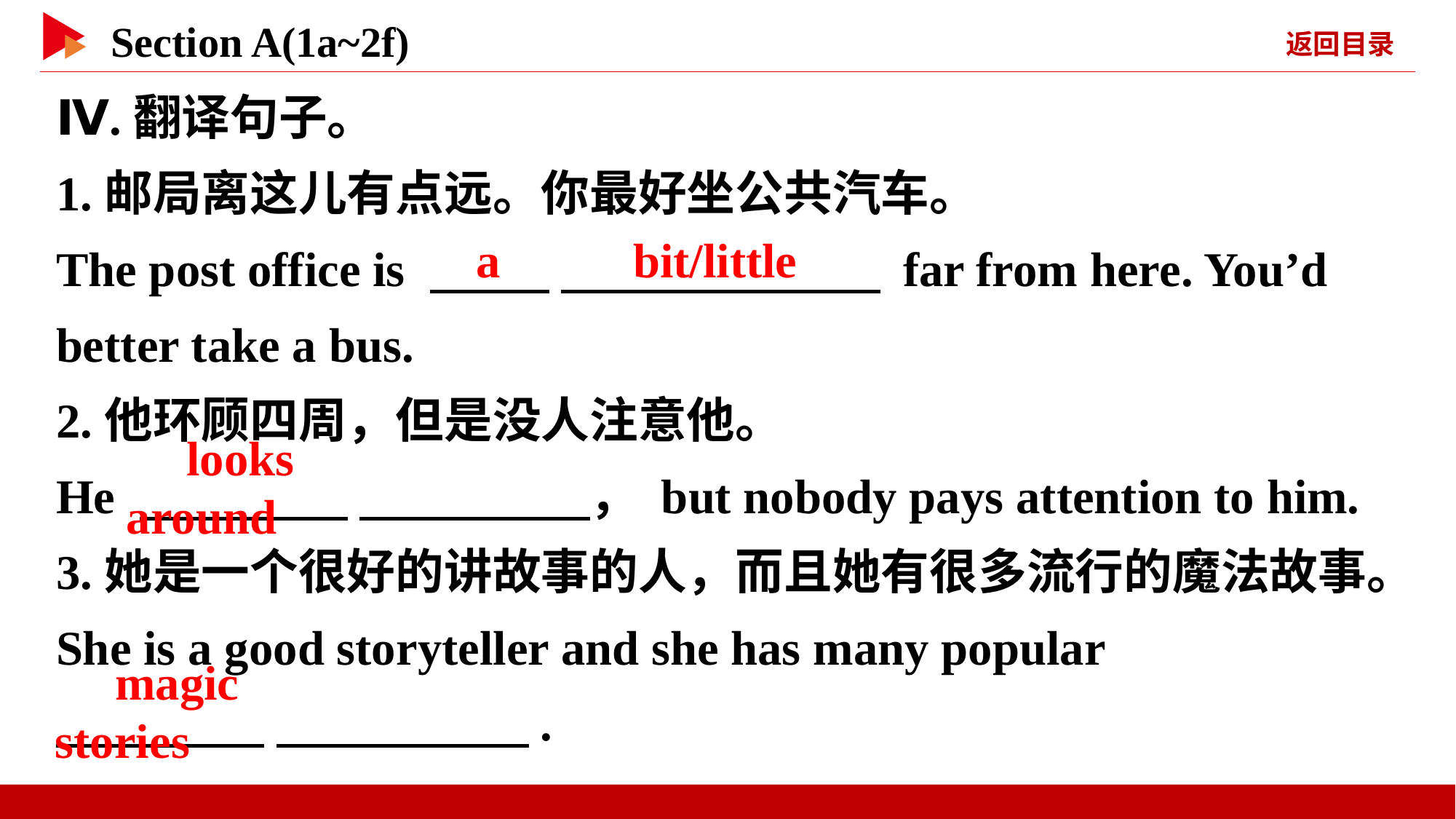

Ⅳ.翻译句子。
1.邮局离这儿有点远。你最好坐公共汽车。
The post office is 　  　 　                    　 far from here. You’d better take a bus.
2.他环顾四周，但是没人注意他。
He 　          　 　            　， but nobody pays attention to him.
3.她是一个很好的讲故事的人，而且她有很多流行的魔法故事。
She is a good storyteller and she has many popular
　          　 　              　.
　a　 　bit/little
　looks　 　around
　magic　 　stories